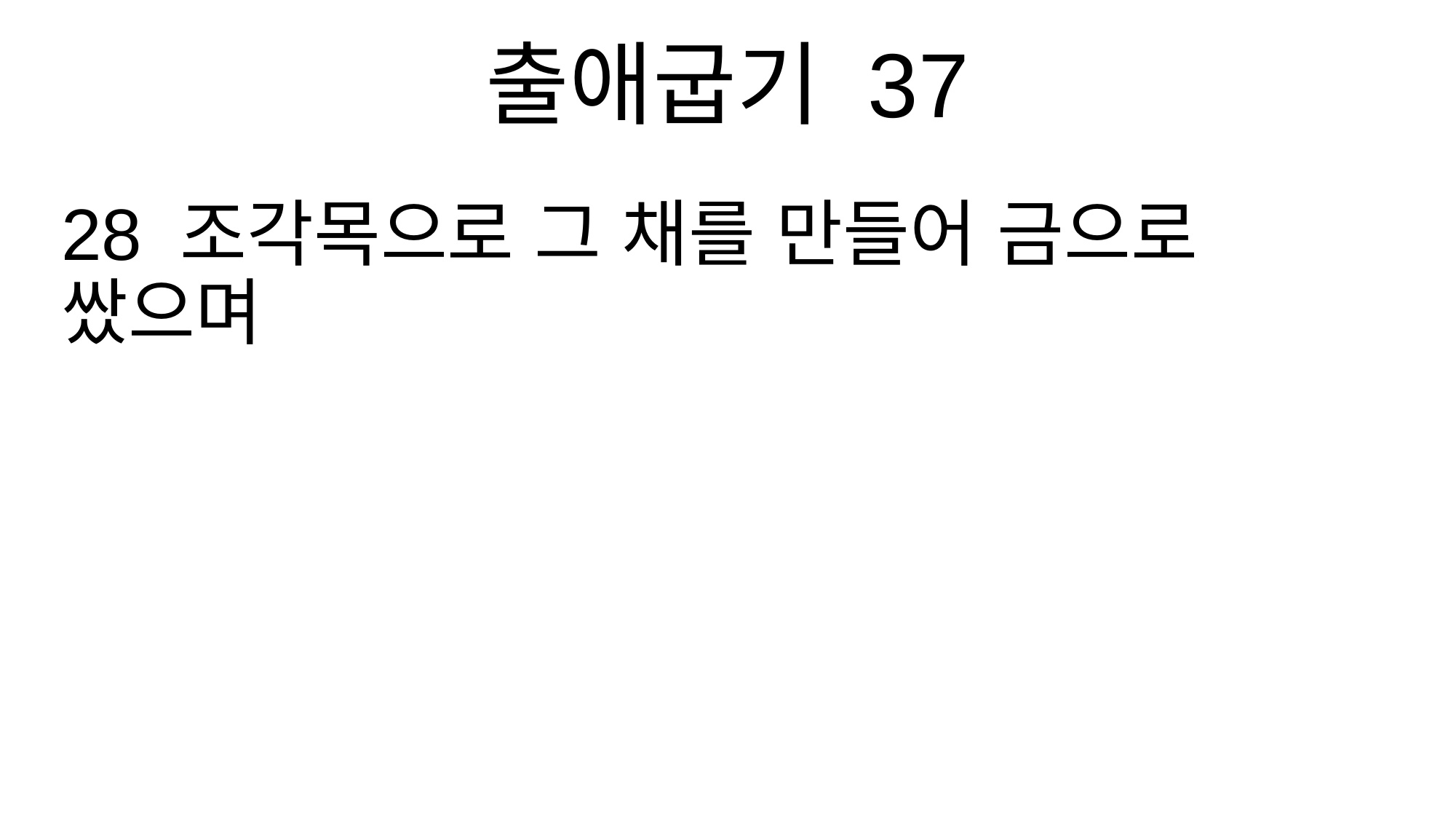

출애굽기 37
28 조각목으로 그 채를 만들어 금으로 쌌으며